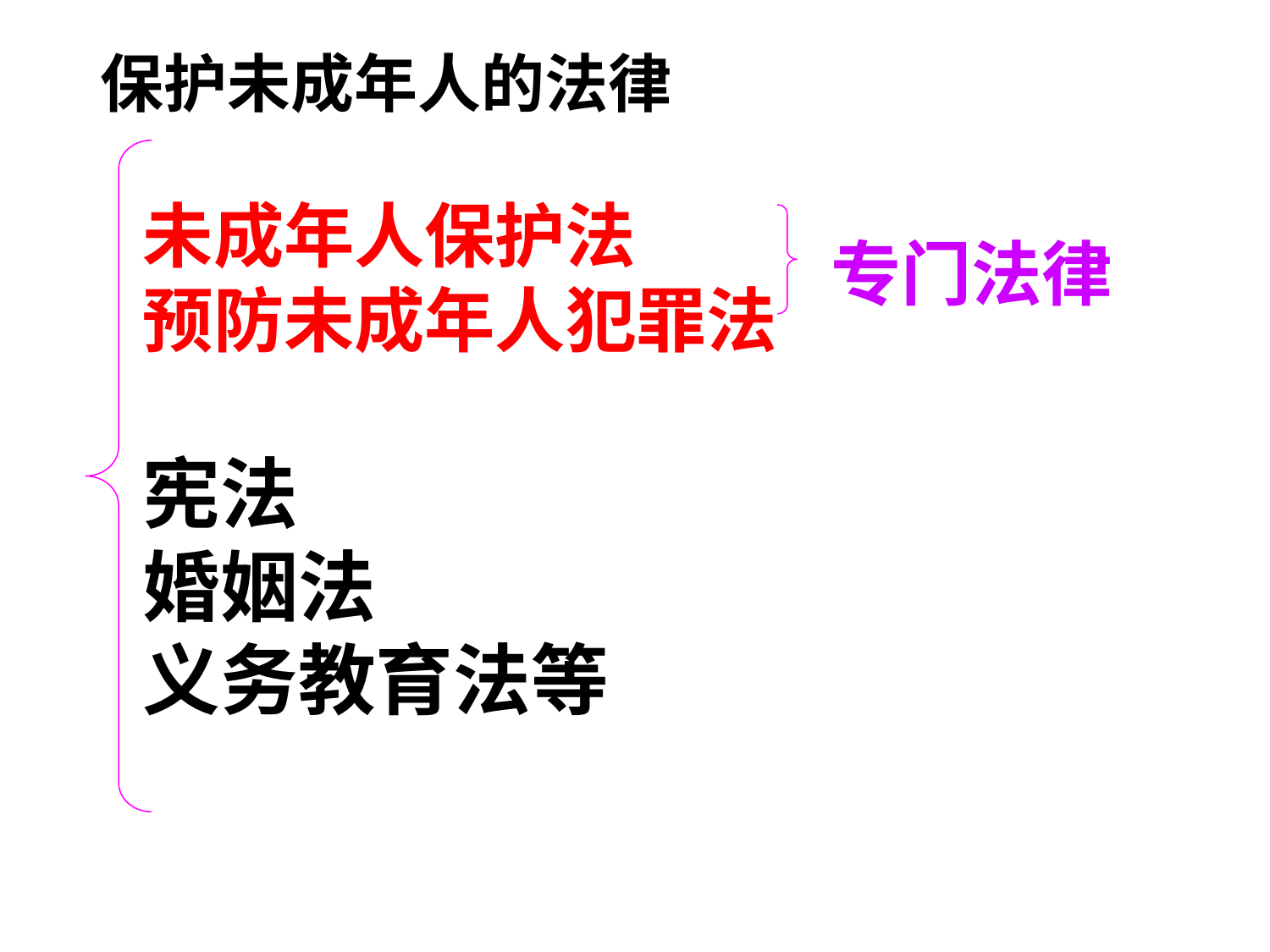

保护未成年人的法律

未成年人保护法
预防未成年人犯罪法

宪法
婚姻法
义务教育法等

专门法律